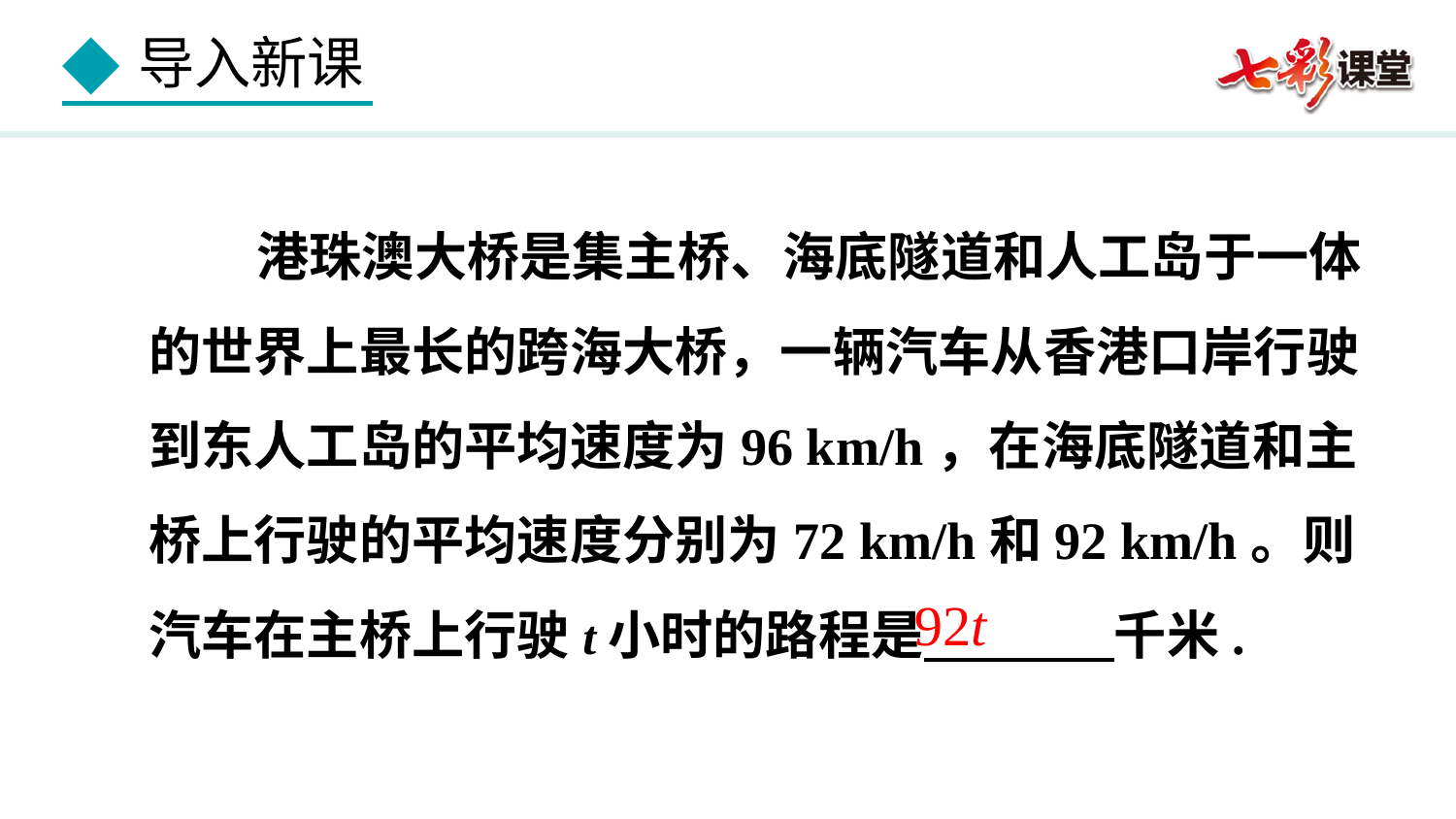

港珠澳大桥是集主桥、海底隧道和人工岛于一体的世界上最长的跨海大桥，一辆汽车从香港口岸行驶到东人工岛的平均速度为96 km/h，在海底隧道和主桥上行驶的平均速度分别为72 km/h和92 km/h。则汽车在主桥上行驶t小时的路程是                千米.
92t